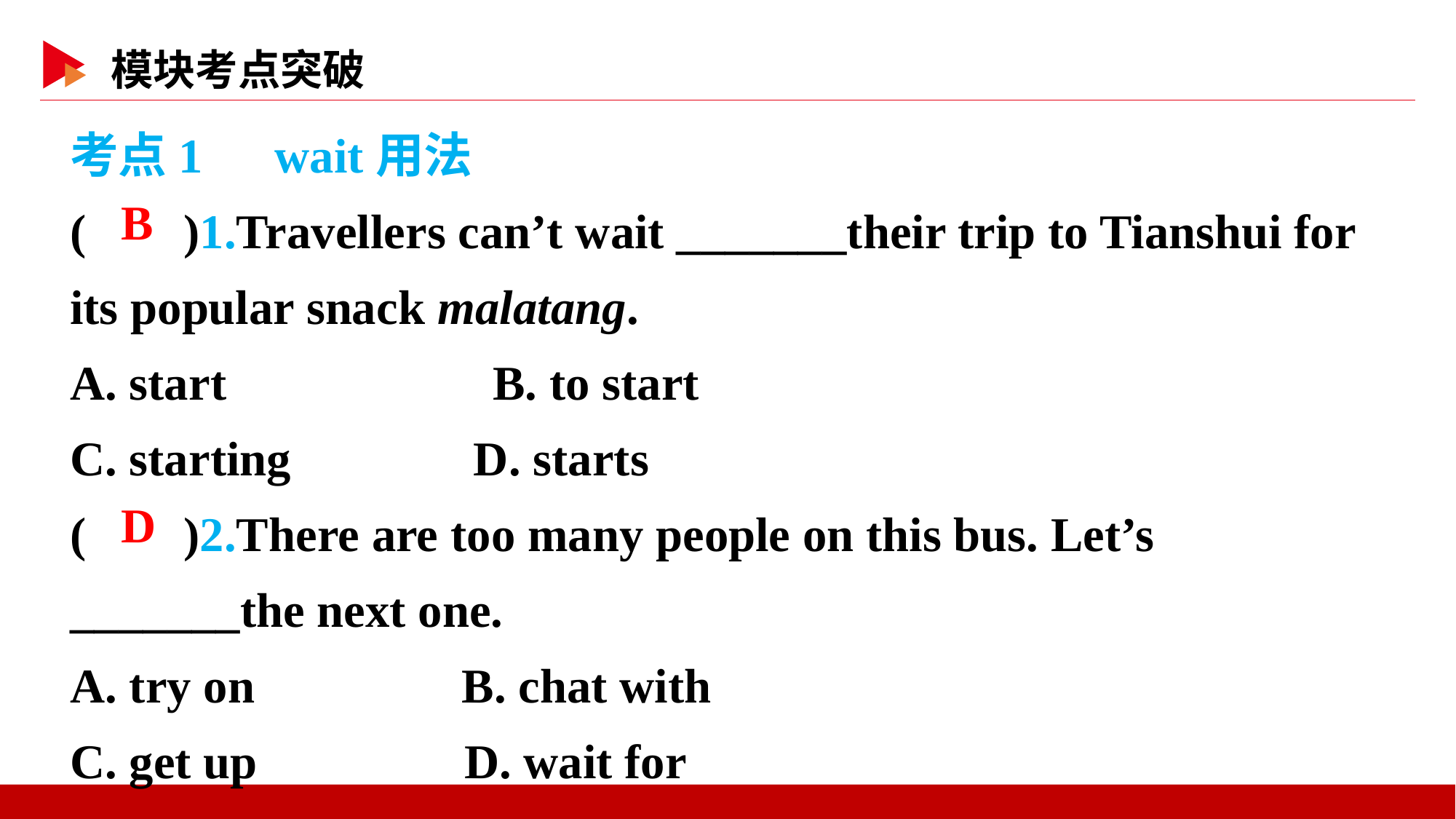

考点1　wait用法
(        )1.Travellers can’t wait _______their trip to Tianshui for its popular snack malatang.
A. start　　　　　B. to start
C. starting               D. starts
(        )2.There are too many people on this bus. Let’s _______the next one.
A. try on                 B. chat with
C. get up                 D. wait for
   B
   D